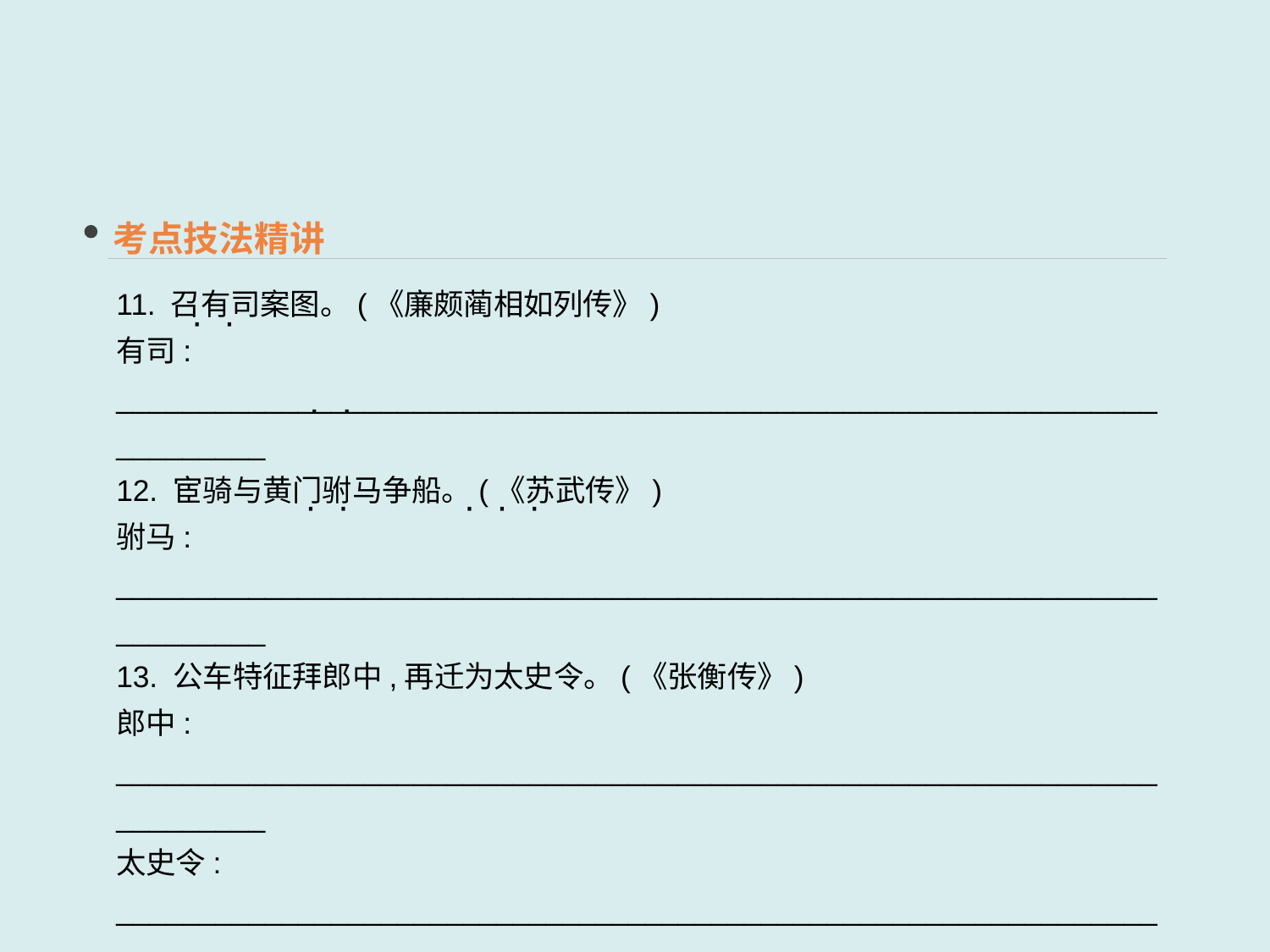

考点技法精讲

11. 召有司案图。(《廉颇蔺相如列传》)
有司: ________________________________________________________________________
12. 宦骑与黄门驸马争船。(《苏武传》)
驸马: ________________________________________________________________________
13. 公车特征拜郎中,再迁为太史令。(《张衡传》)
郎中: ________________________________________________________________________
太史令: ______________________________________________________________________

  ·  ·
   ·  ·
  ·  ·
  ·  ·  ·